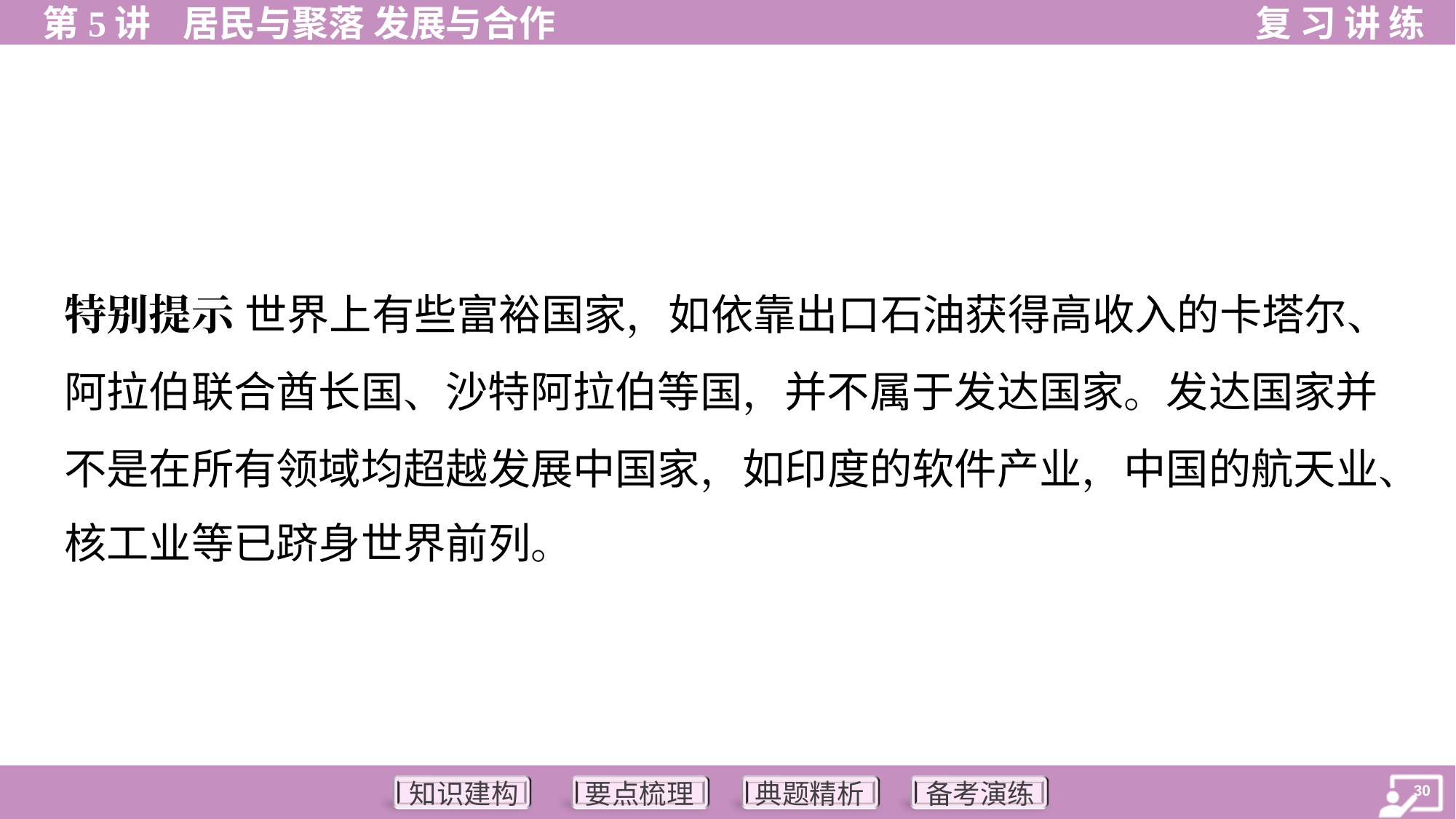

特别提示 世界上有些富裕国家，如依靠出口石油获得高收入的卡塔尔、
阿拉伯联合酋长国、沙特阿拉伯等国，并不属于发达国家。发达国家并
不是在所有领域均超越发展中国家，如印度的软件产业，中国的航天业、
核工业等已跻身世界前列。